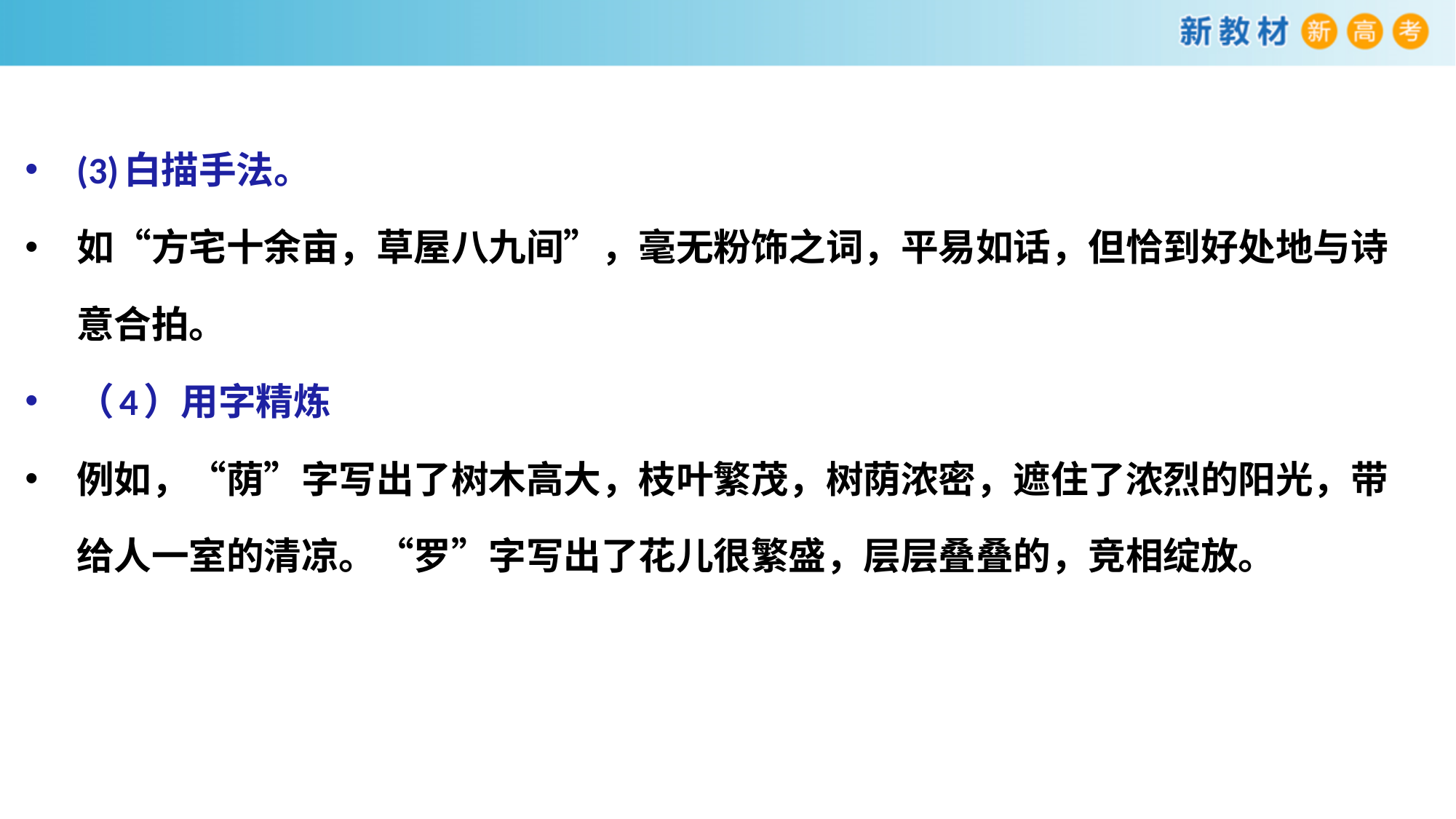

(3)白描手法。
如“方宅十余亩，草屋八九间”，毫无粉饰之词，平易如话，但恰到好处地与诗意合拍。
（4）用字精炼
例如，“荫”字写出了树木高大，枝叶繁茂，树荫浓密，遮住了浓烈的阳光，带给人一室的清凉。“罗”字写出了花儿很繁盛，层层叠叠的，竞相绽放。